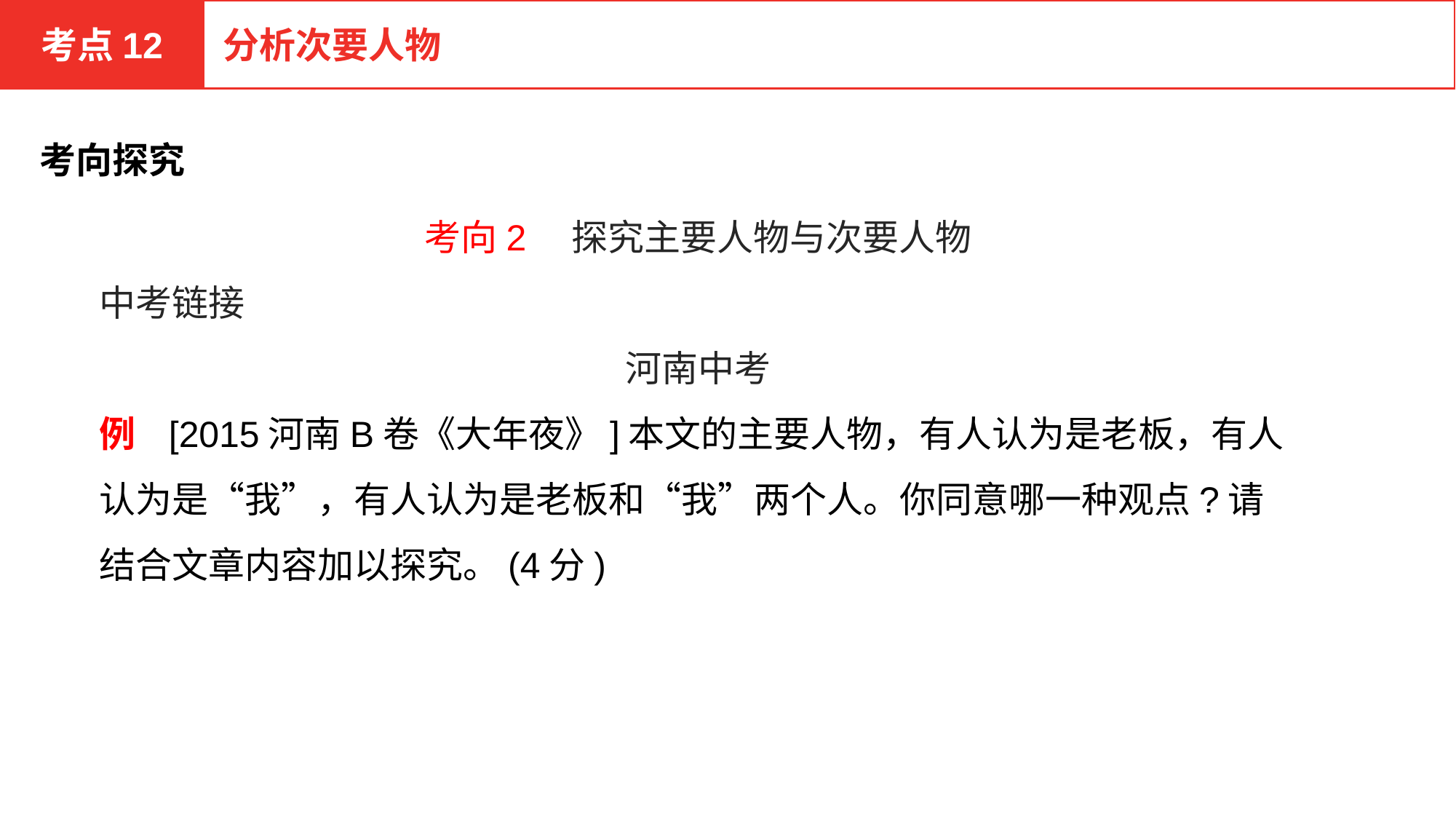

考点12
分析次要人物
考向探究
考向2　探究主要人物与次要人物
中考链接
河南中考
例   [2015河南B卷《大年夜》]本文的主要人物，有人认为是老板，有人认为是“我”，有人认为是老板和“我”两个人。你同意哪一种观点?请结合文章内容加以探究。(4分)